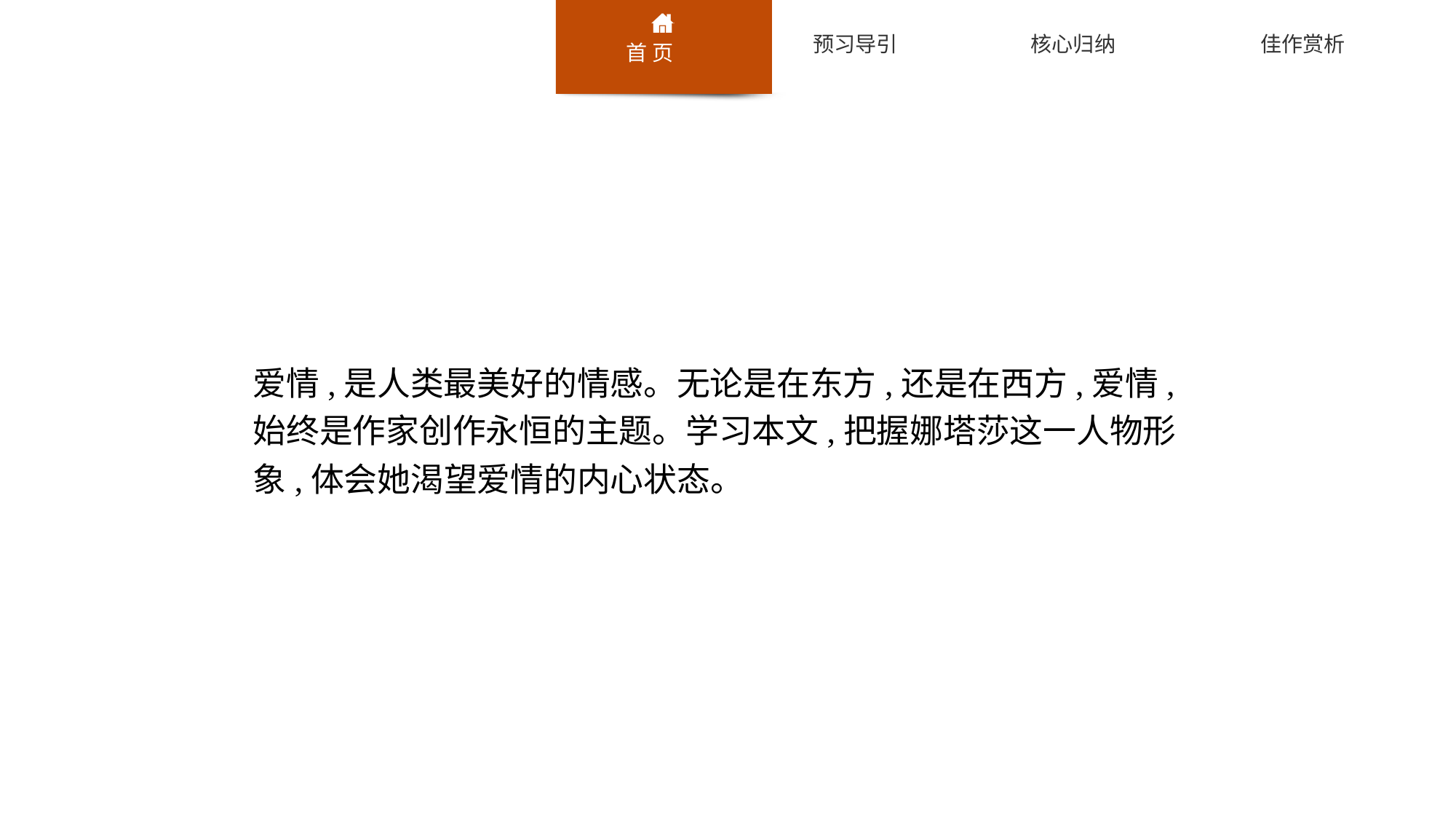

爱情,是人类最美好的情感。无论是在东方,还是在西方,爱情,始终是作家创作永恒的主题。学习本文,把握娜塔莎这一人物形象,体会她渴望爱情的内心状态。